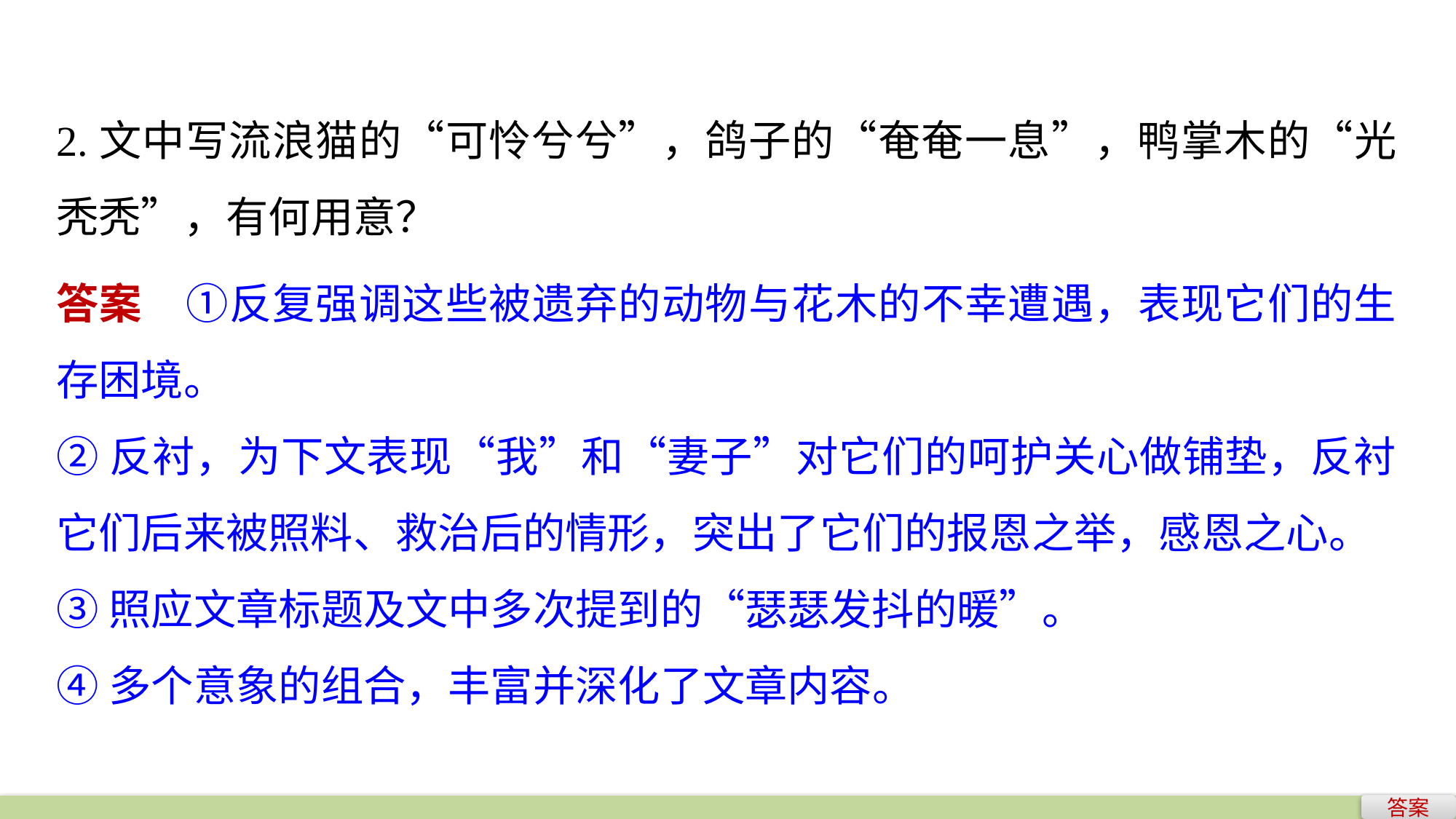

2.文中写流浪猫的“可怜兮兮”，鸽子的“奄奄一息”，鸭掌木的“光秃秃”，有何用意？
答案　①反复强调这些被遗弃的动物与花木的不幸遭遇，表现它们的生存困境。
②反衬，为下文表现“我”和“妻子”对它们的呵护关心做铺垫，反衬它们后来被照料、救治后的情形，突出了它们的报恩之举，感恩之心。
③照应文章标题及文中多次提到的“瑟瑟发抖的暖”。
④多个意象的组合，丰富并深化了文章内容。
答案